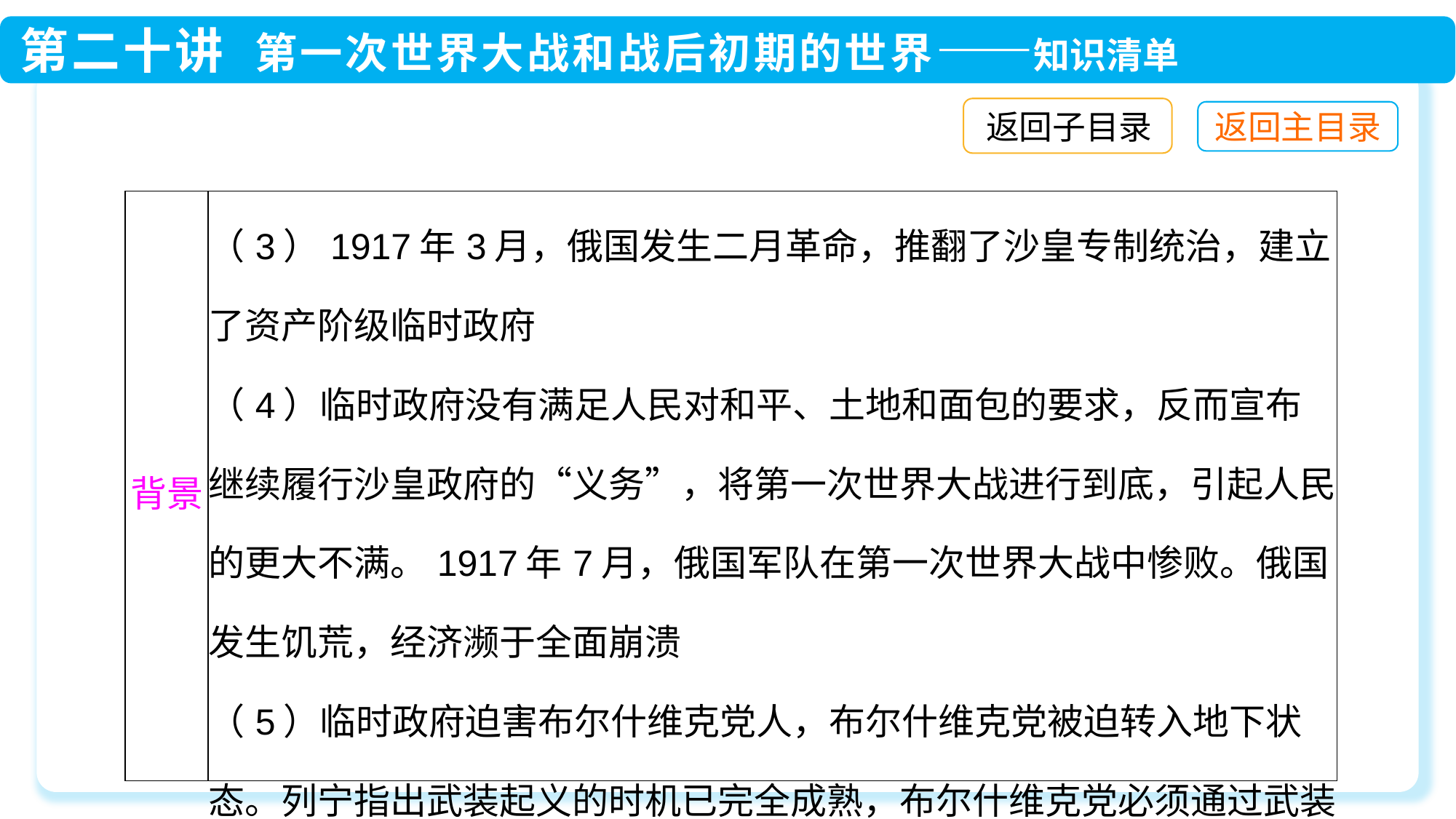

返回子目录
| 背景 | （3）1917年3月，俄国发生二月革命，推翻了沙皇专制统治，建立了资产阶级临时政府 （4）临时政府没有满足人民对和平、土地和面包的要求，反而宣布继续履行沙皇政府的“义务”，将第一次世界大战进行到底，引起人民的更大不满。1917年7月，俄国军队在第一次世界大战中惨败。俄国发生饥荒，经济濒于全面崩溃 （5）临时政府迫害布尔什维克党人，布尔什维克党被迫转入地下状态。列宁指出武装起义的时机已完全成熟，布尔什维克党必须通过武装起义夺取政权 |
| --- | --- |